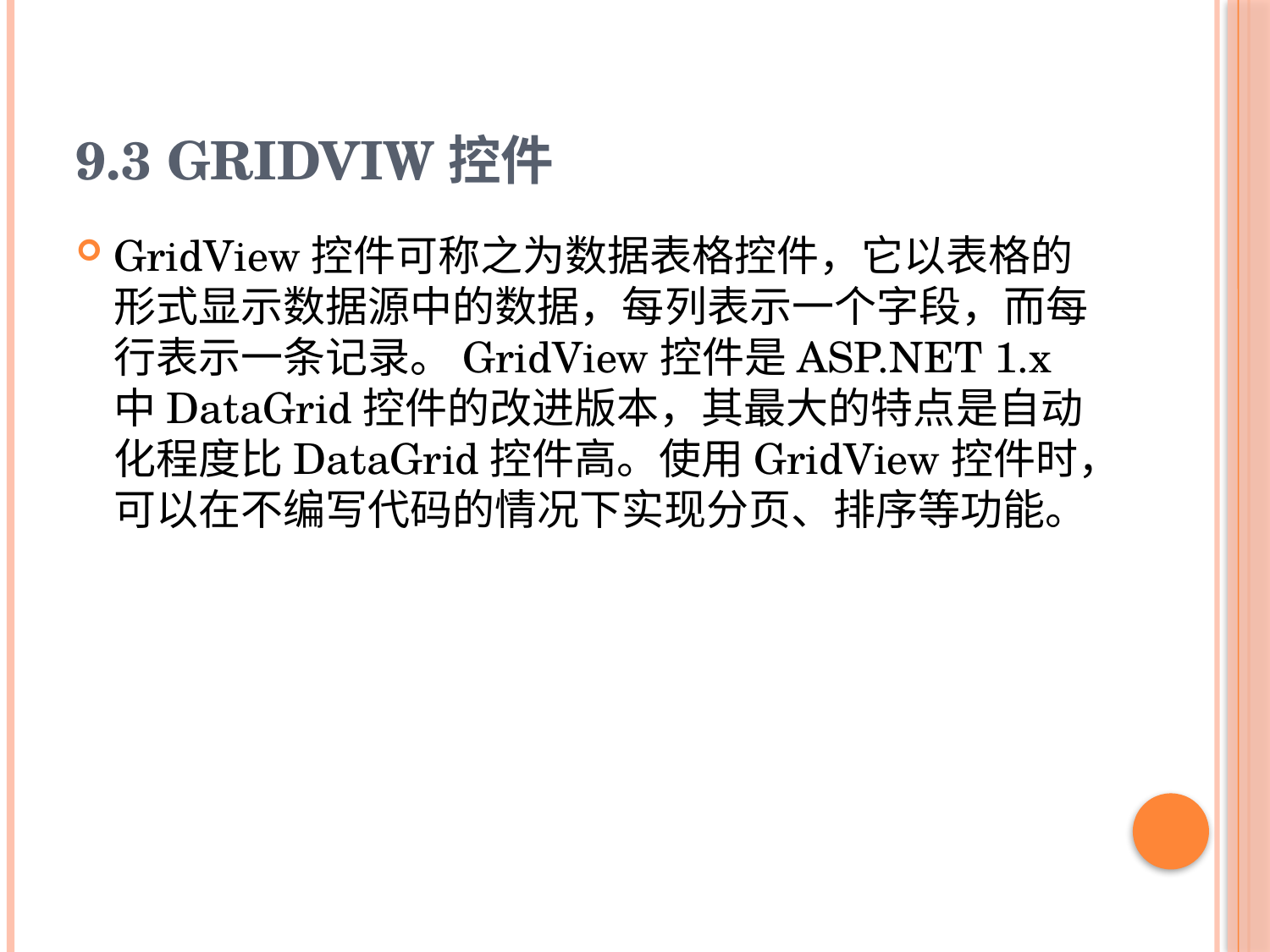

# 9.3 GridViw控件
GridView控件可称之为数据表格控件，它以表格的形式显示数据源中的数据，每列表示一个字段，而每行表示一条记录。GridView控件是ASP.NET 1.x中DataGrid控件的改进版本，其最大的特点是自动化程度比DataGrid控件高。使用GridView控件时，可以在不编写代码的情况下实现分页、排序等功能。